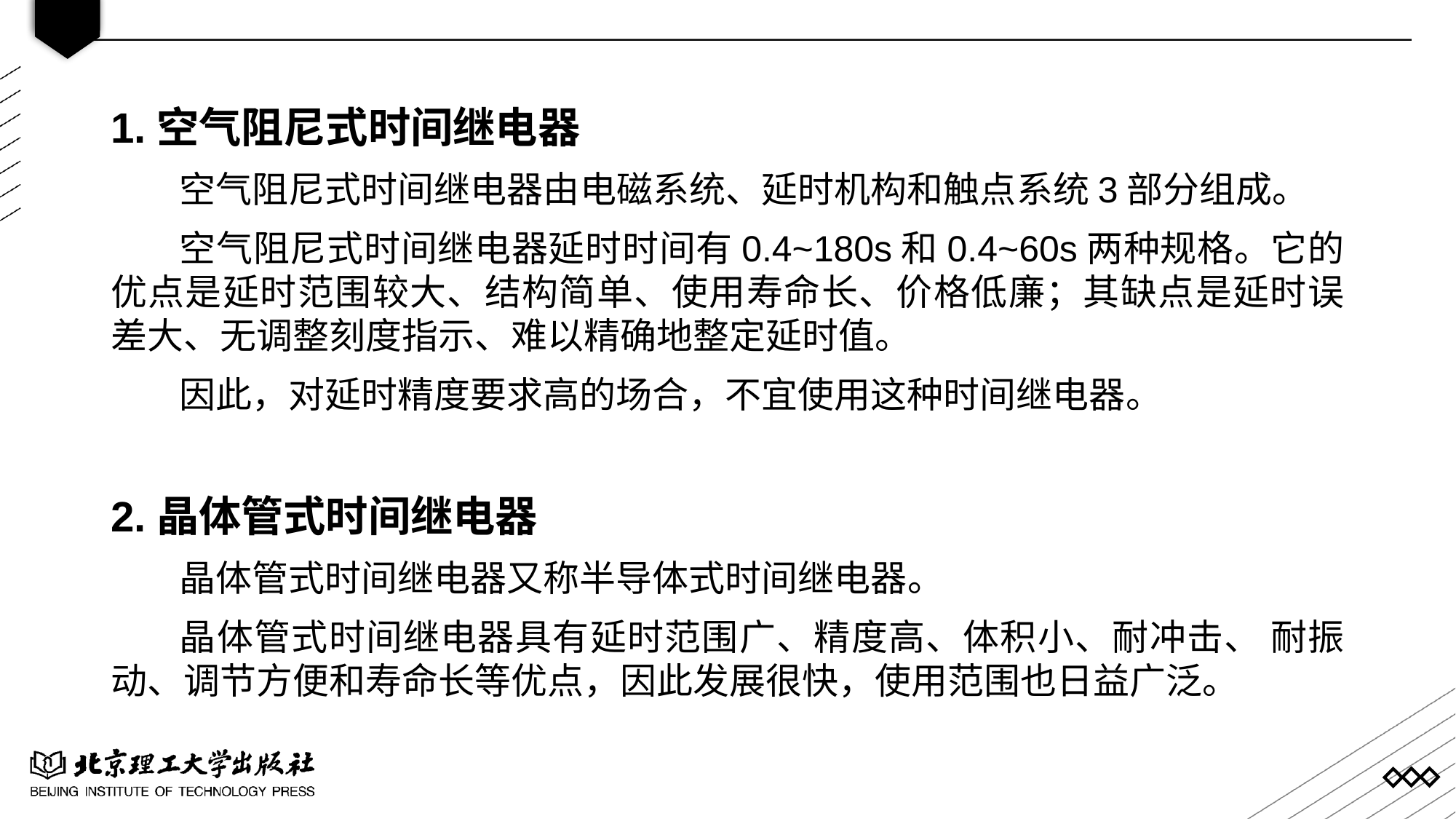

1.空气阻尼式时间继电器
空气阻尼式时间继电器由电磁系统、延时机构和触点系统3部分组成。
空气阻尼式时间继电器延时时间有0.4~180s和0.4~60s两种规格。它的优点是延时范围较大、结构简单、使用寿命长、价格低廉；其缺点是延时误差大、无调整刻度指示、难以精确地整定延时值。
因此，对延时精度要求高的场合，不宜使用这种时间继电器。

2.晶体管式时间继电器
晶体管式时间继电器又称半导体式时间继电器。
晶体管式时间继电器具有延时范围广、精度高、体积小、耐冲击、 耐振动、调节方便和寿命长等优点，因此发展很快，使用范围也日益广泛。